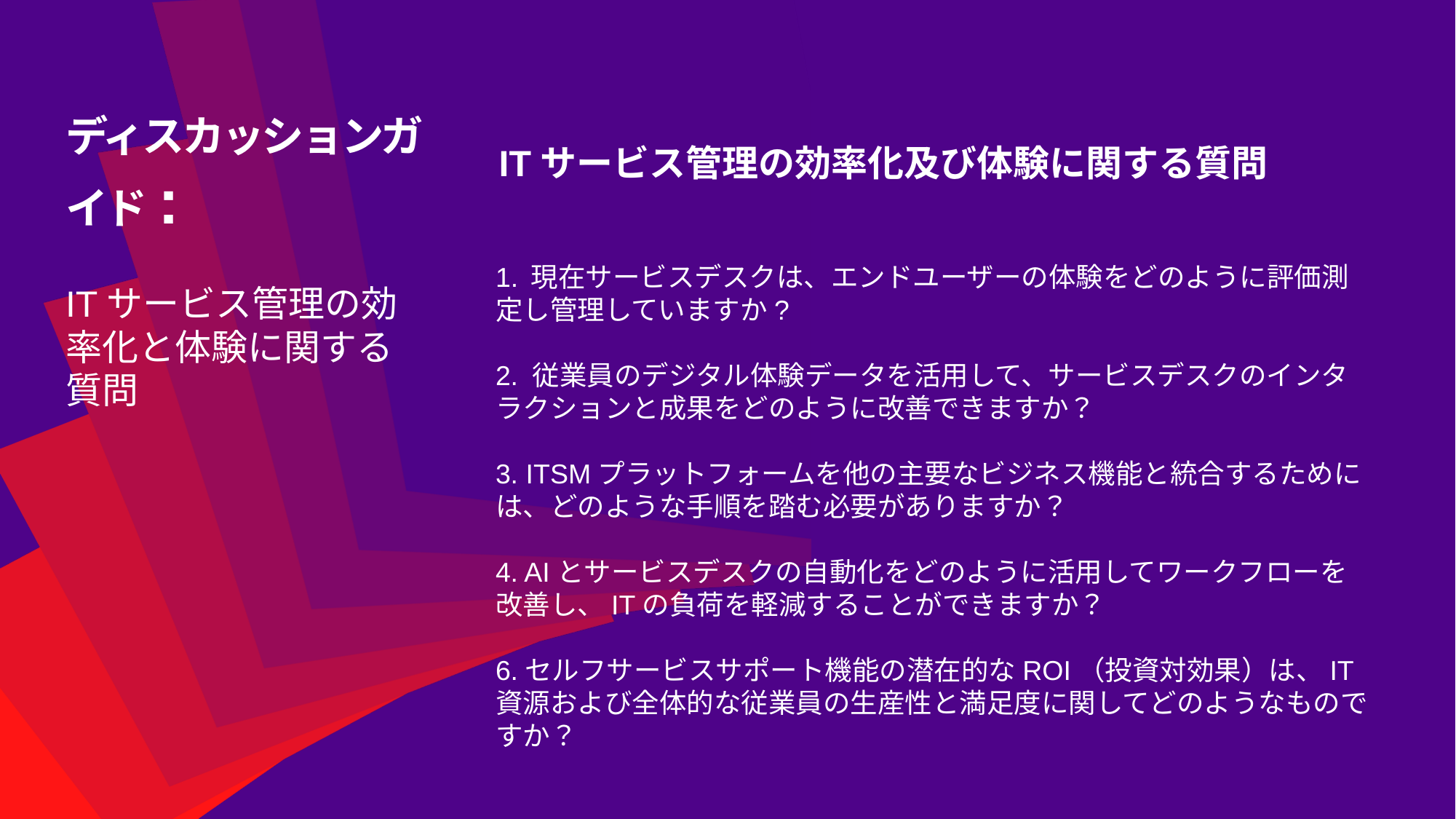

ディスカッションガイド:

ITサービス管理の効率化と体験に関する質問
ITサービス管理の効率化及び体験に関する質問
 現在サービスデスクは、エンドユーザーの体験をどのように評価測定し管理していますか?

2. 従業員のデジタル体験データを活用して、サービスデスクのインタラクションと成果をどのように改善できますか？

3. ITSMプラットフォームを他の主要なビジネス機能と統合するためには、どのような手順を踏む必要がありますか？

4. AIとサービスデスクの自動化をどのように活用してワークフローを改善し、ITの負荷を軽減することができますか？

6.セルフサービスサポート機能の潜在的なROI（投資対効果）は、IT資源および全体的な従業員の生産性と満足度に関してどのようなものですか？